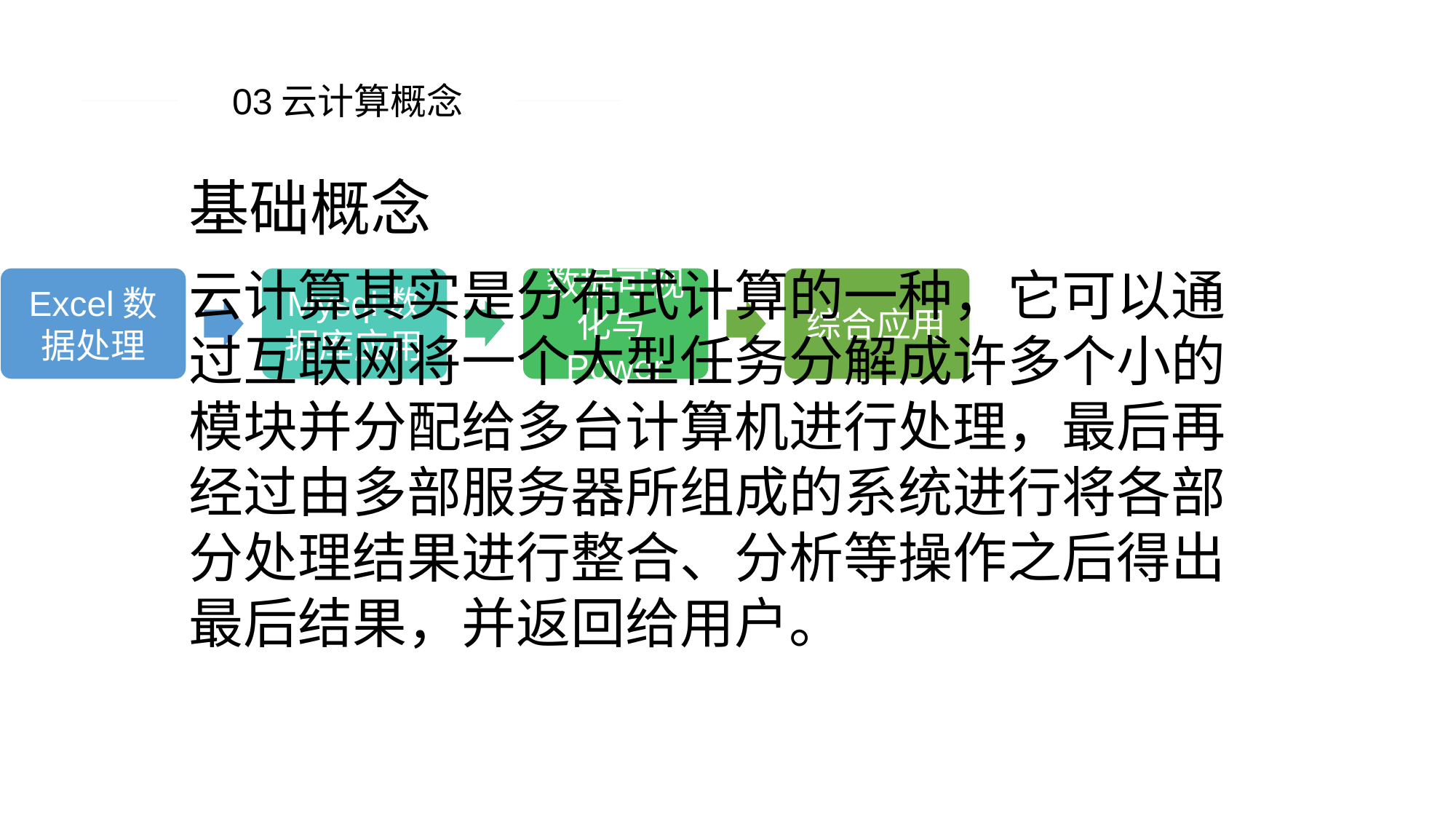

03云计算概念
Excel数据处理

Mysql数据库应用

数据可视化与Power

综合应用
基础概念
云计算其实是分布式计算的一种，它可以通过互联网将一个大型任务分解成许多个小的模块并分配给多台计算机进行处理，最后再经过由多部服务器所组成的系统进行将各部分处理结果进行整合、分析等操作之后得出最后结果，并返回给用户。

PPT模板 http://www.1ppt.com/moban/